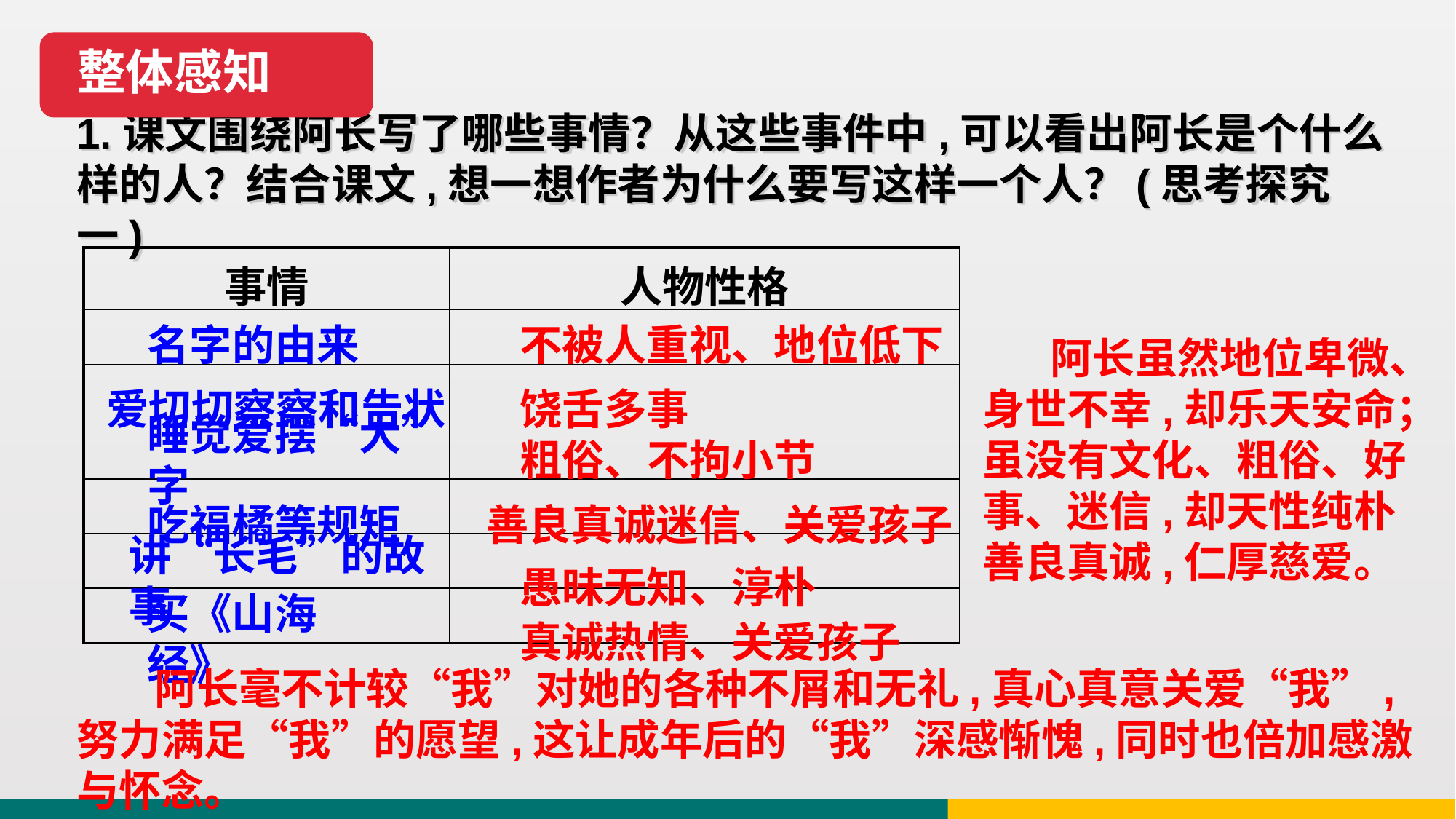

整体感知
1.课文围绕阿长写了哪些事情？从这些事件中,可以看出阿长是个什么样的人？结合课文,想一想作者为什么要写这样一个人？(思考探究一)
| 事情 | 人物性格 |
| --- | --- |
|  |  |
|  |  |
|  |  |
|  |  |
|  |  |
|  |  |
名字的由来
不被人重视、地位低下
      阿长虽然地位卑微、身世不幸,却乐天安命；虽没有文化、粗俗、好事、迷信,却天性纯朴善良真诚,仁厚慈爱。
爱切切察察和告状
饶舌多事
睡觉爱摆“大”字
粗俗、不拘小节
吃福橘等规矩
善良真诚迷信、关爱孩子
讲“长毛”的故事
愚昧无知、淳朴
买《山海经》
真诚热情、关爱孩子

       阿长毫不计较“我”对她的各种不屑和无礼,真心真意关爱“我”,努力满足“我”的愿望,这让成年后的“我”深感惭愧,同时也倍加感激与怀念。